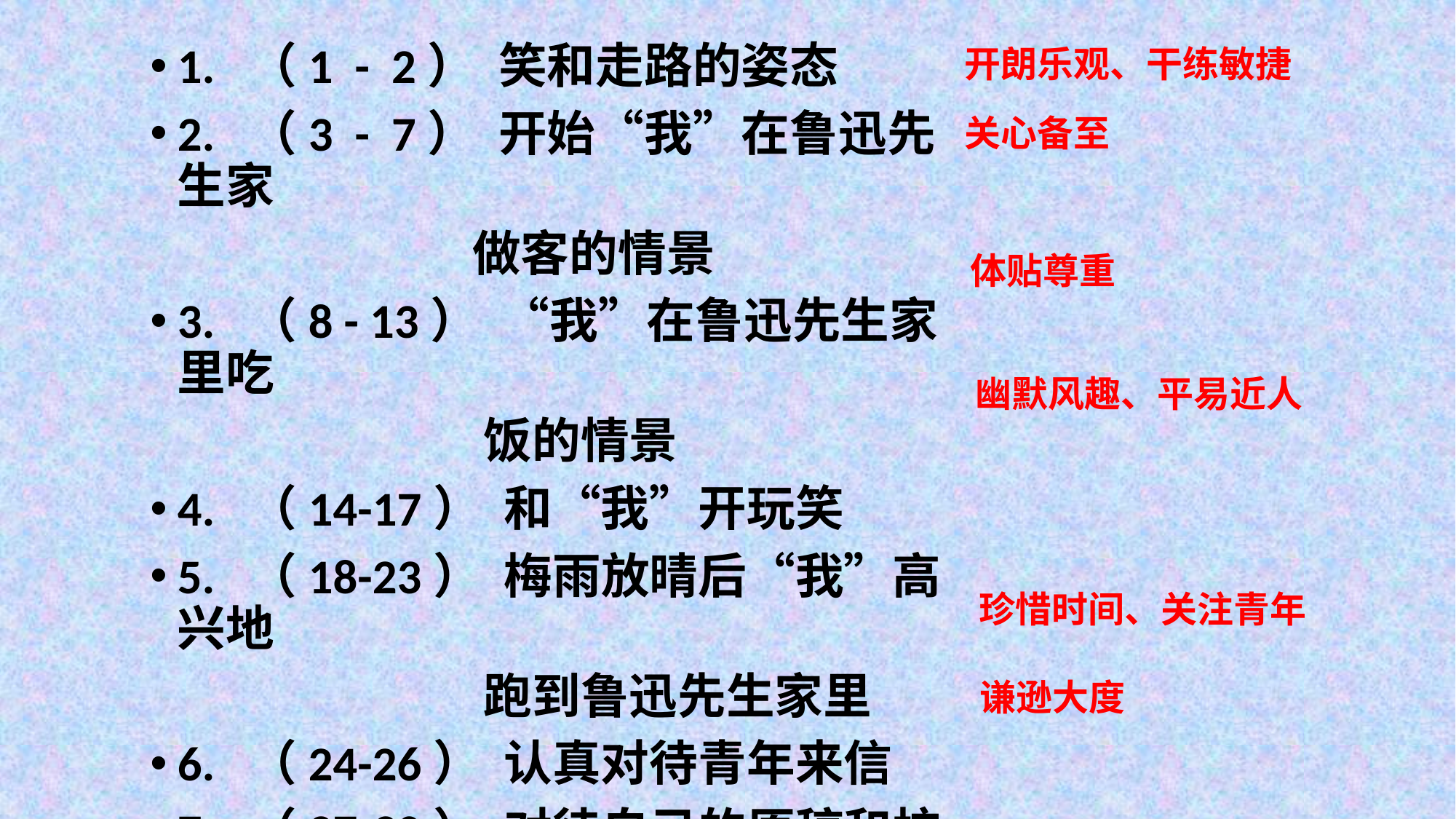

开朗乐观、干练敏捷
1.  （1  -  2）  笑和走路的姿态
2.  （3  -  7）  开始“我”在鲁迅先生家
                            做客的情景
3.  （8 - 13）  “我”在鲁迅先生家里吃
                             饭的情景
4.  （14-17）  和“我”开玩笑
5.  （18-23）  梅雨放晴后“我”高兴地
                             跑到鲁迅先生家里
6.  （24-26）  认真对待青年来信
7.  （27-30）  对待自己的原稿和校样
                             并不看重

关心备至
体贴尊重
幽默风趣、平易近人
珍惜时间、关注青年
谦逊大度